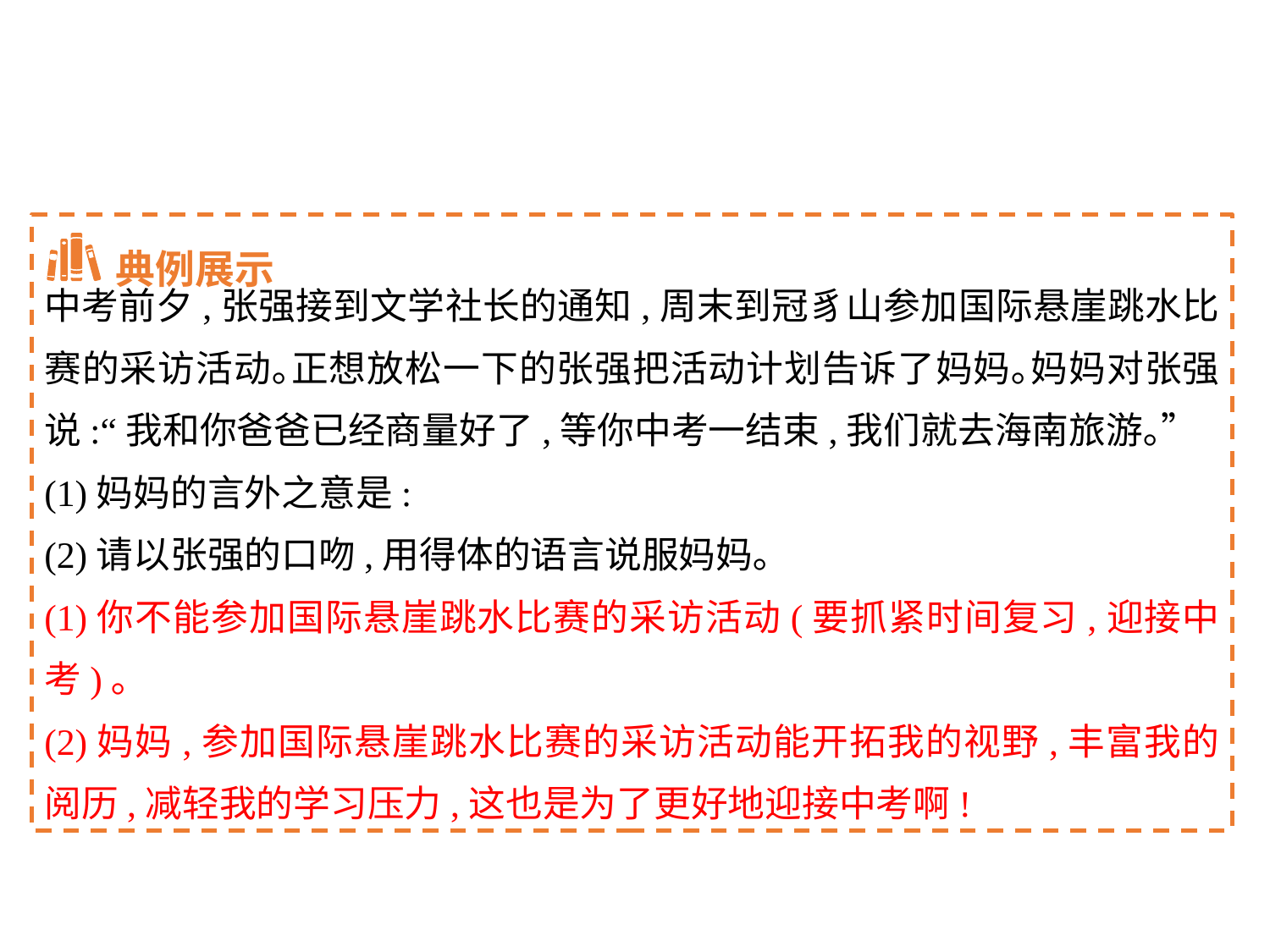

典例展示

中考前夕,张强接到文学社长的通知,周末到冠豸山参加国际悬崖跳水比赛的采访活动｡正想放松一下的张强把活动计划告诉了妈妈｡妈妈对张强说:“我和你爸爸已经商量好了,等你中考一结束,我们就去海南旅游｡”
(1)妈妈的言外之意是:
(2)请以张强的口吻,用得体的语言说服妈妈｡
(1)你不能参加国际悬崖跳水比赛的采访活动(要抓紧时间复习,迎接中考)｡
(2)妈妈,参加国际悬崖跳水比赛的采访活动能开拓我的视野,丰富我的阅历,减轻我的学习压力,这也是为了更好地迎接中考啊!